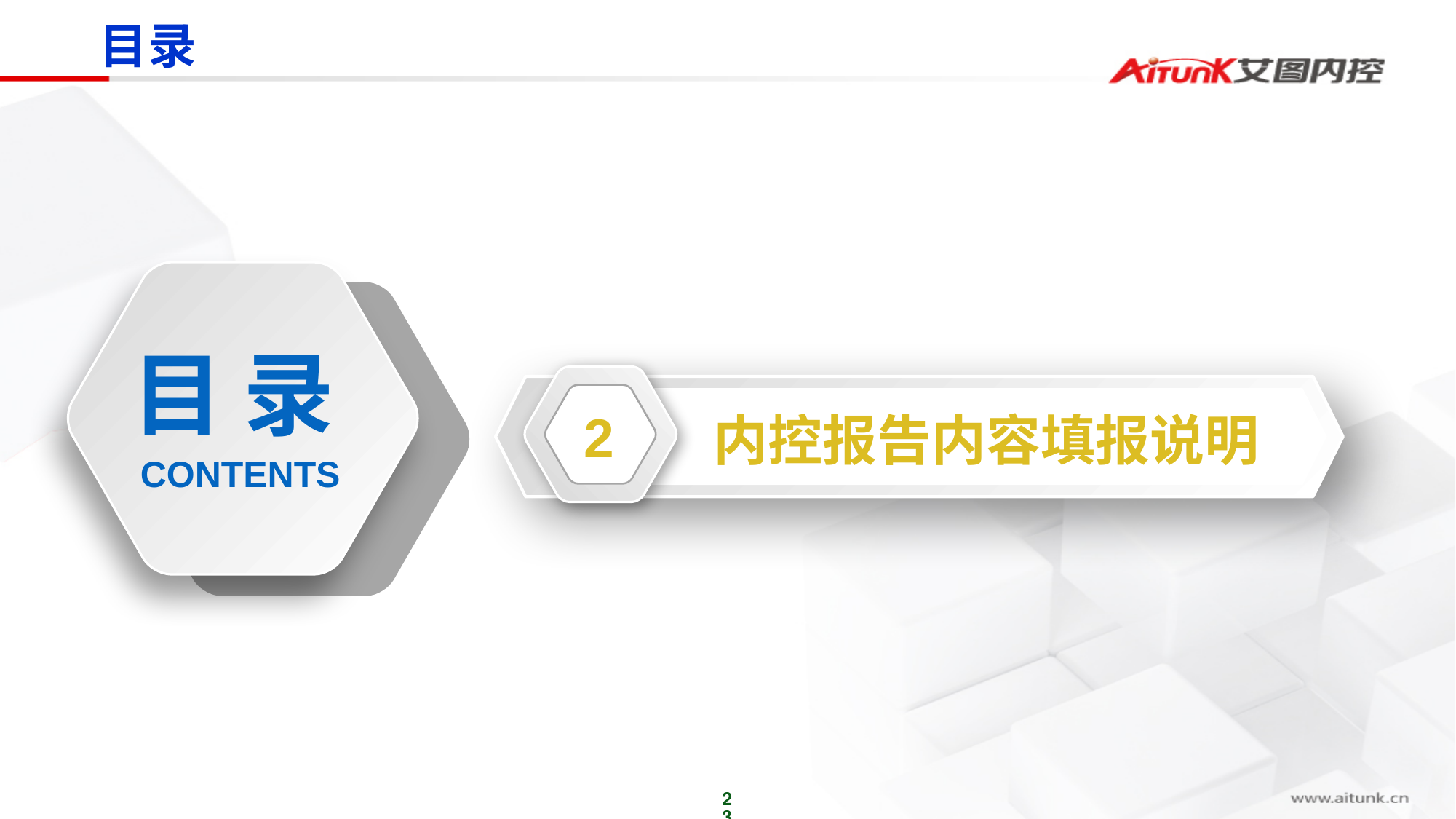

目录

目 录

2
内控报告内容填报说明
CONTENTS
23